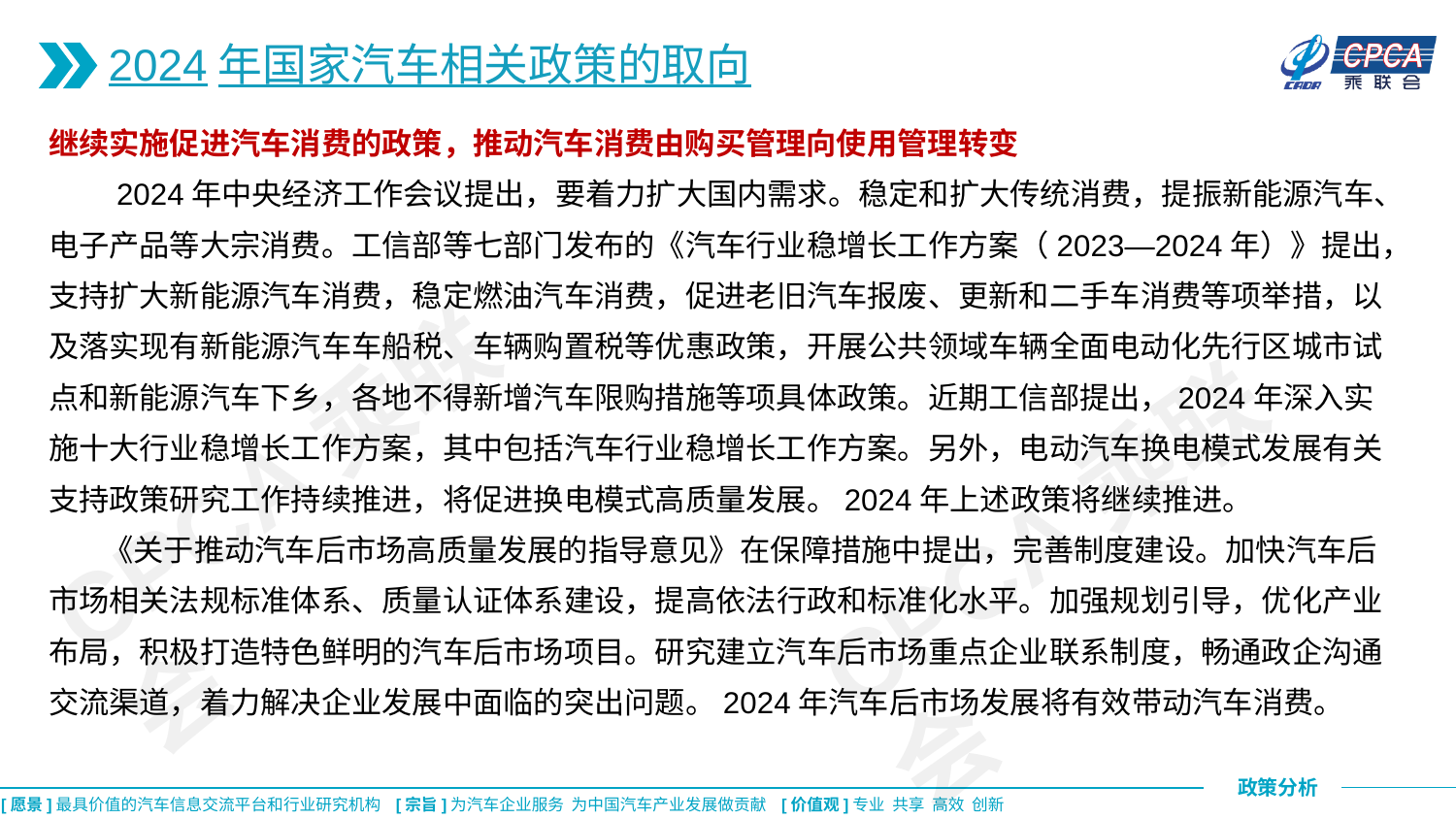

2024年国家汽车相关政策的取向
继续实施促进汽车消费的政策，推动汽车消费由购买管理向使用管理转变
        2024年中央经济工作会议提出，要着力扩大国内需求。稳定和扩大传统消费，提振新能源汽车、电子产品等大宗消费。工信部等七部门发布的《汽车行业稳增长工作方案（2023—2024年）》提出，支持扩大新能源汽车消费，稳定燃油汽车消费，促进老旧汽车报废、更新和二手车消费等项举措，以及落实现有新能源汽车车船税、车辆购置税等优惠政策，开展公共领域车辆全面电动化先行区城市试点和新能源汽车下乡，各地不得新增汽车限购措施等项具体政策。近期工信部提出，2024年深入实施十大行业稳增长工作方案，其中包括汽车行业稳增长工作方案。另外，电动汽车换电模式发展有关支持政策研究工作持续推进，将促进换电模式高质量发展。2024年上述政策将继续推进。
       《关于推动汽车后市场高质量发展的指导意见》在保障措施中提出，完善制度建设。加快汽车后市场相关法规标准体系、质量认证体系建设，提高依法行政和标准化水平。加强规划引导，优化产业布局，积极打造特色鲜明的汽车后市场项目。研究建立汽车后市场重点企业联系制度，畅通政企沟通交流渠道，着力解决企业发展中面临的突出问题。2024年汽车后市场发展将有效带动汽车消费。
CPCA乘联会
CPCA乘联会